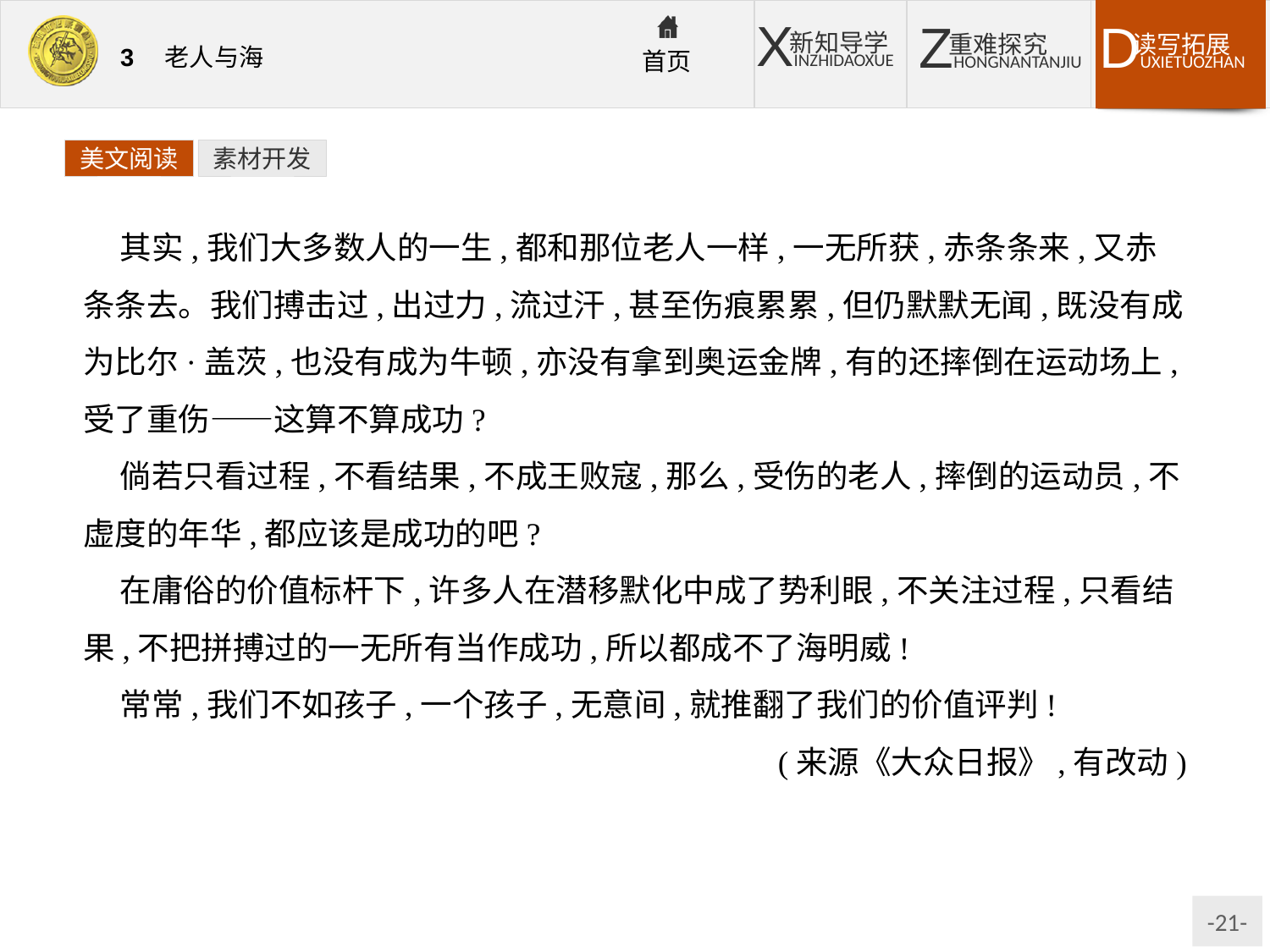

美文阅读
素材开发
其实,我们大多数人的一生,都和那位老人一样,一无所获,赤条条来,又赤条条去。我们搏击过,出过力,流过汗,甚至伤痕累累,但仍默默无闻,既没有成为比尔·盖茨,也没有成为牛顿,亦没有拿到奥运金牌,有的还摔倒在运动场上,受了重伤——这算不算成功?
倘若只看过程,不看结果,不成王败寇,那么,受伤的老人,摔倒的运动员,不虚度的年华,都应该是成功的吧?
在庸俗的价值标杆下,许多人在潜移默化中成了势利眼,不关注过程,只看结果,不把拼搏过的一无所有当作成功,所以都成不了海明威!
常常,我们不如孩子,一个孩子,无意间,就推翻了我们的价值评判!
(来源《大众日报》,有改动)